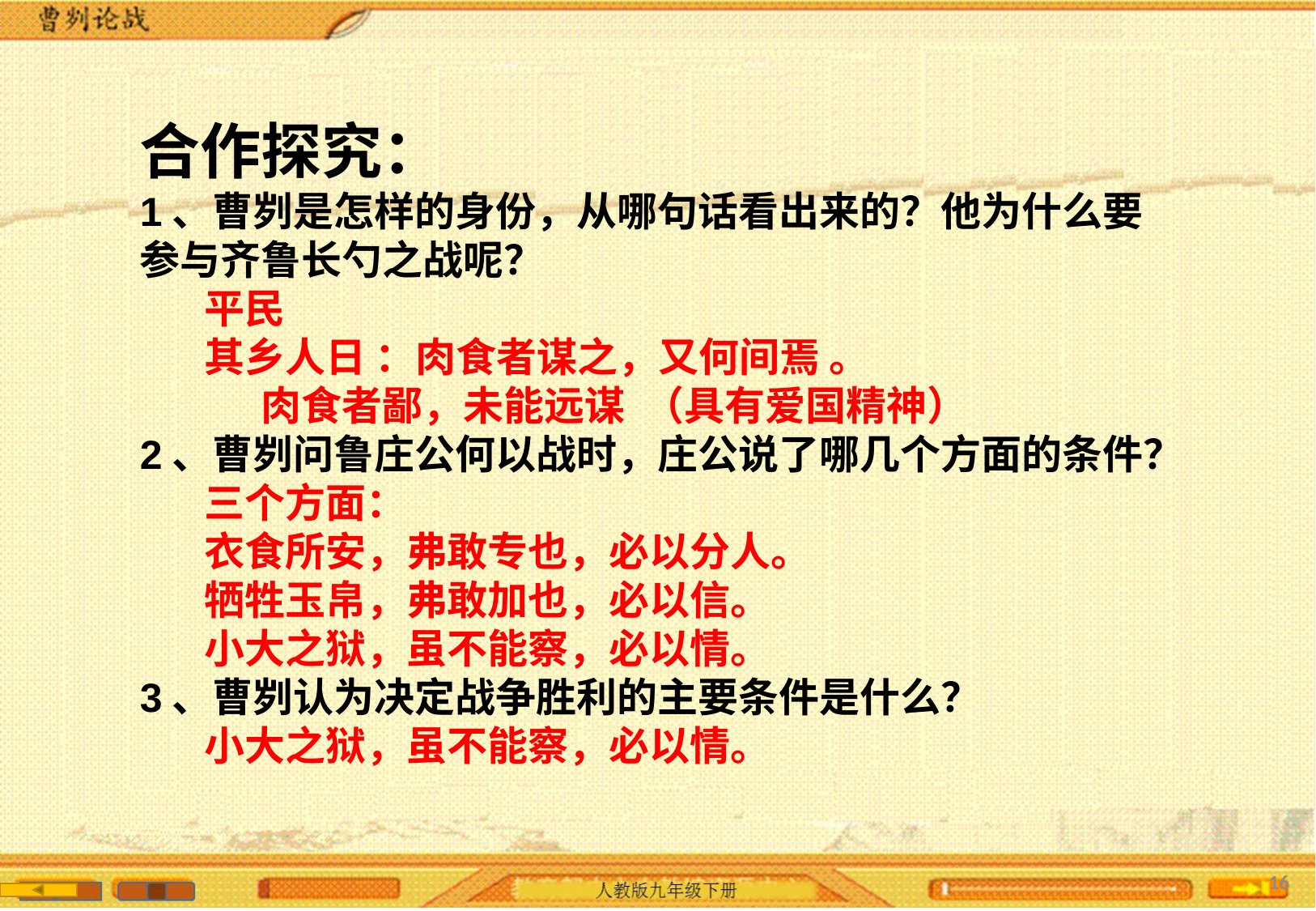

合作探究：
1、曹刿是怎样的身份，从哪句话看出来的？他为什么要参与齐鲁长勺之战呢？
      平民
      其乡人日 ：肉食者谋之，又何间焉 。
　　　肉食者鄙，未能远谋  （具有爱国精神）
2、曹刿问鲁庄公何以战时，庄公说了哪几个方面的条件？
      三个方面：
      衣食所安，弗敢专也，必以分人。
      牺牲玉帛，弗敢加也，必以信。
      小大之狱，虽不能察，必以情。
3、曹刿认为决定战争胜利的主要条件是什么？
      小大之狱，虽不能察，必以情。
16